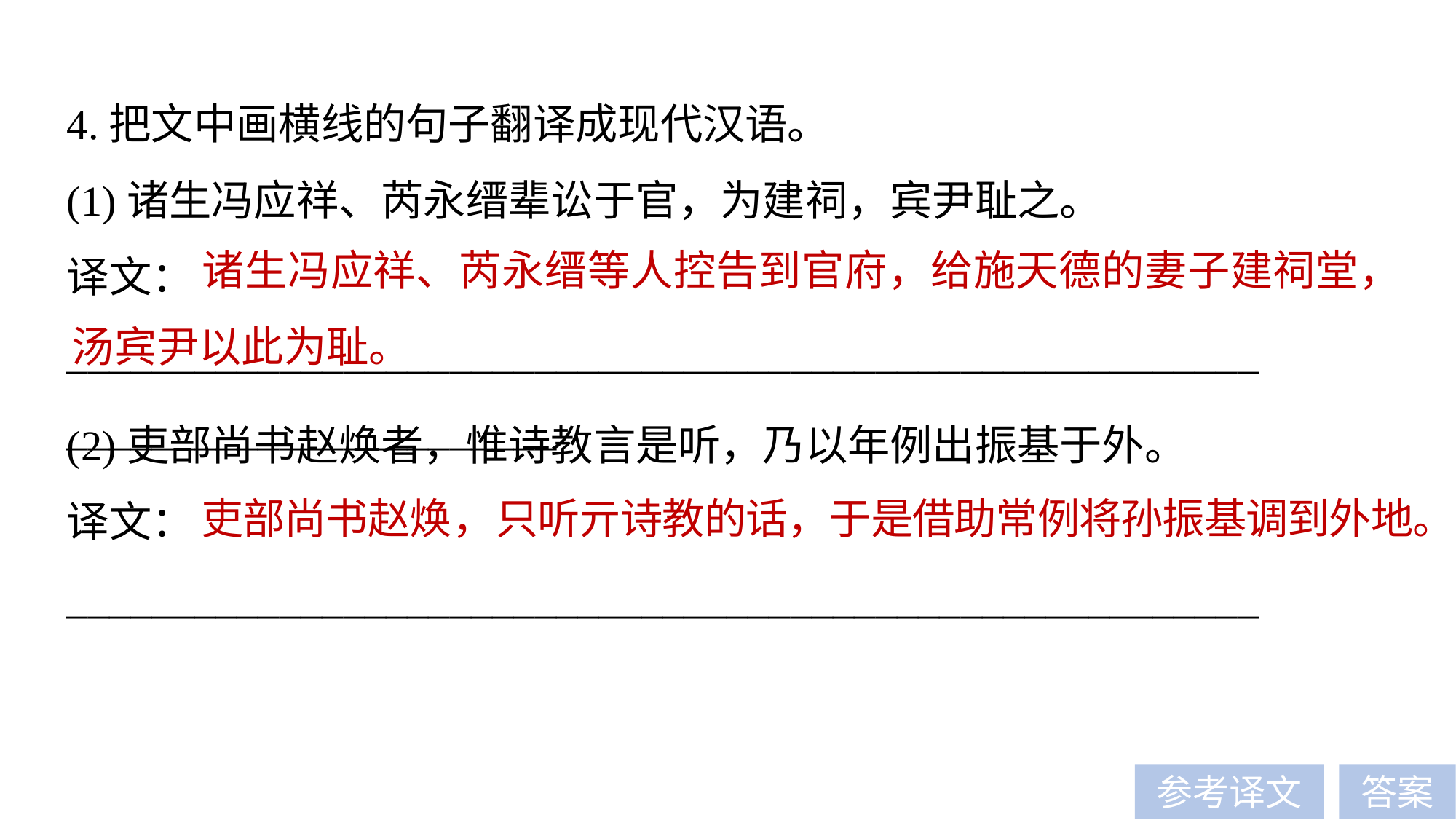

4.把文中画横线的句子翻译成现代汉语。
(1)诸生冯应祥、芮永缙辈讼于官，为建祠，宾尹耻之。
译文：________________________________________________________
_______________________
            诸生冯应祥、芮永缙等人控告到官府，给施天德的妻子建祠堂，汤宾尹以此为耻。
(2)吏部尚书赵焕者，惟诗教言是听，乃以年例出振基于外。
译文：________________________________________________________
            吏部尚书赵焕，只听亓诗教的话，于是借助常例将孙振基调到外地。
参考译文
答案